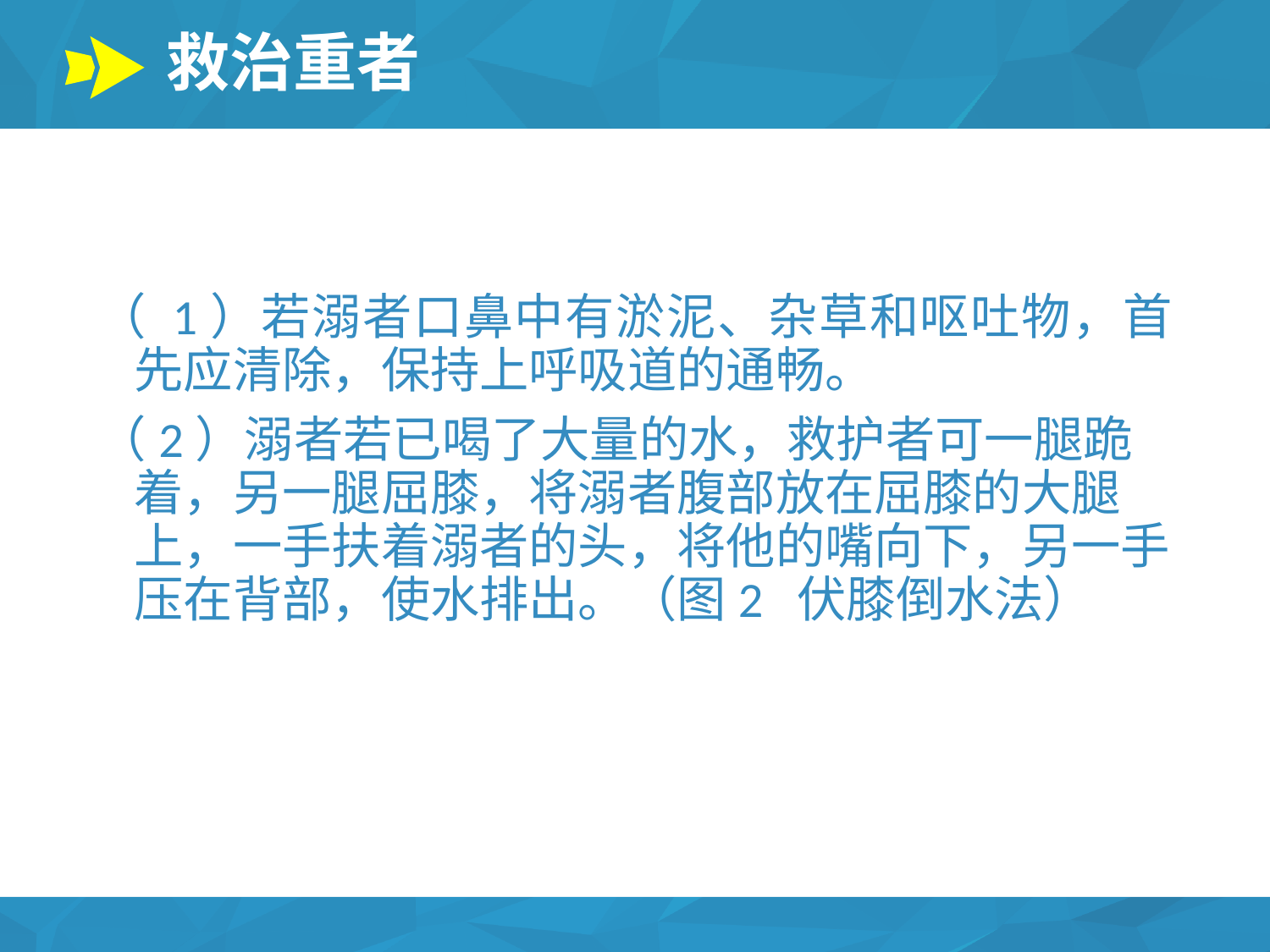

救治重者
（ 1）若溺者口鼻中有淤泥、杂草和呕吐物，首先应清除，保持上呼吸道的通畅。
（2）溺者若已喝了大量的水，救护者可一腿跪着，另一腿屈膝，将溺者腹部放在屈膝的大腿上，一手扶着溺者的头，将他的嘴向下，另一手压在背部，使水排出。（图2  伏膝倒水法）